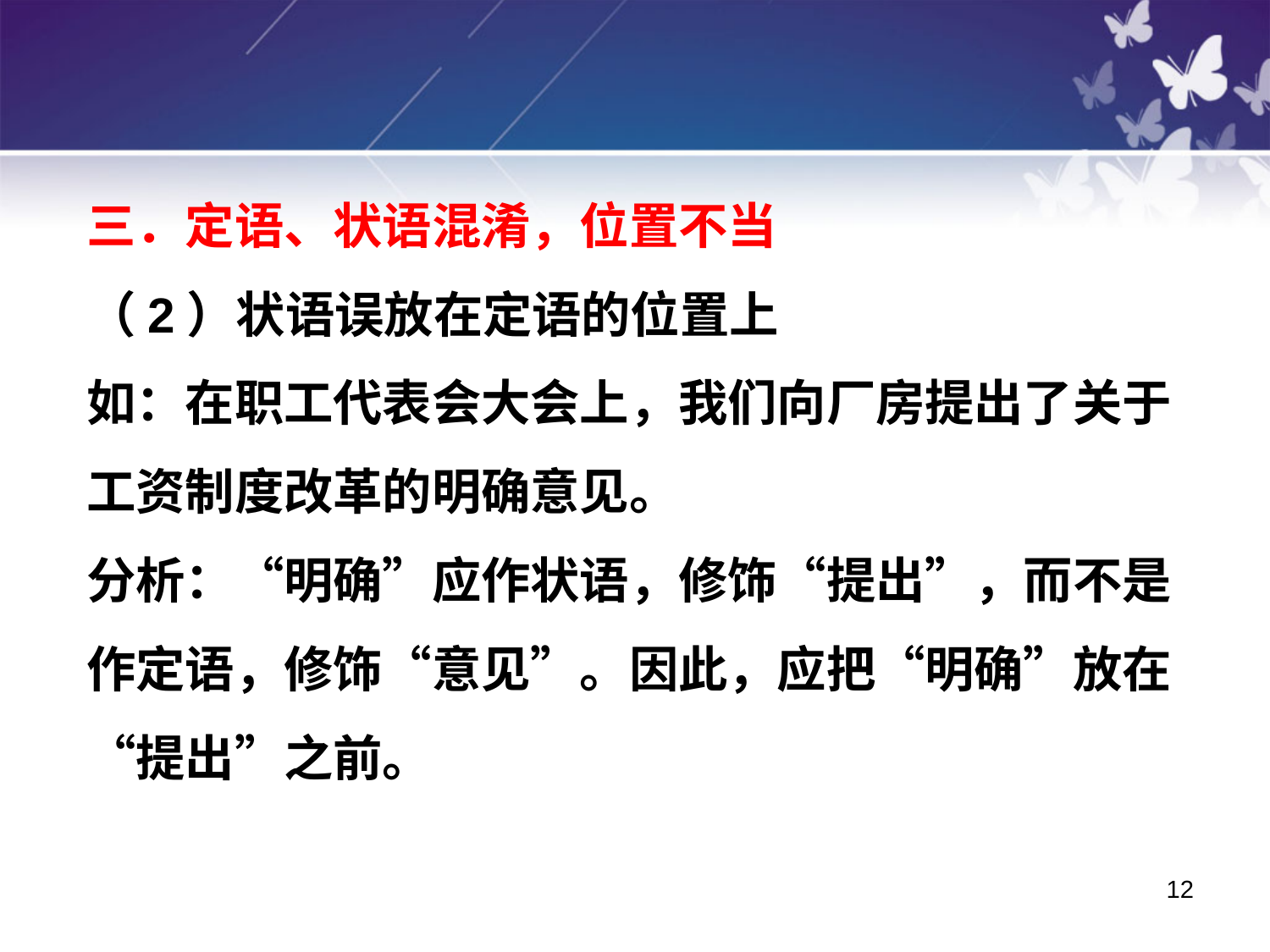

三．定语、状语混淆，位置不当
（2）状语误放在定语的位置上
如：在职工代表会大会上，我们向厂房提出了关于工资制度改革的明确意见。
分析：“明确”应作状语，修饰“提出”，而不是作定语，修饰“意见”。因此，应把“明确”放在“提出”之前。

12